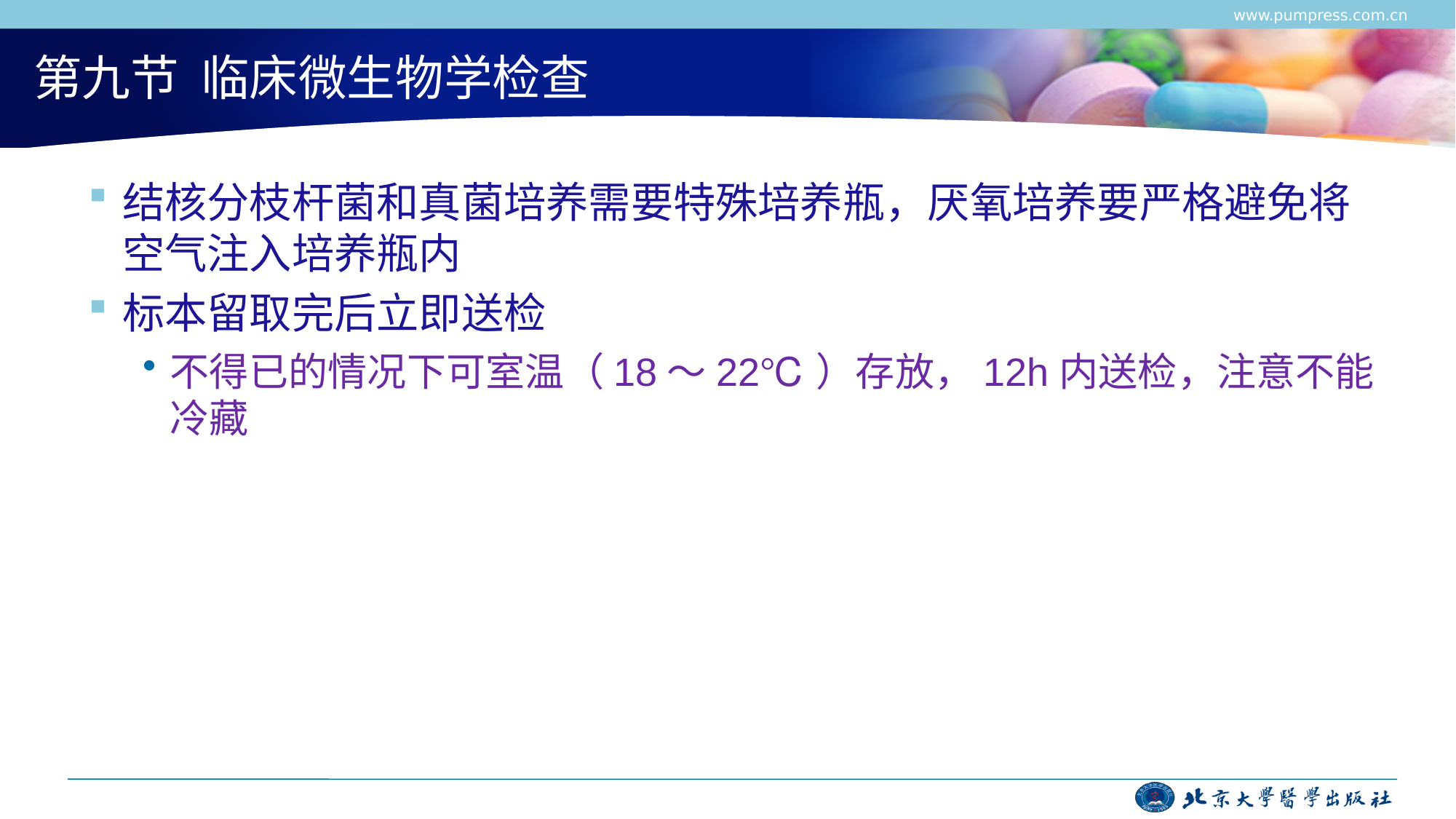

www.pumpress.com.cn
# 第九节  临床微生物学检查
结核分枝杆菌和真菌培养需要特殊培养瓶，厌氧培养要严格避免将空气注入培养瓶内
标本留取完后立即送检
不得已的情况下可室温（18～22℃）存放，12h内送检，注意不能冷藏